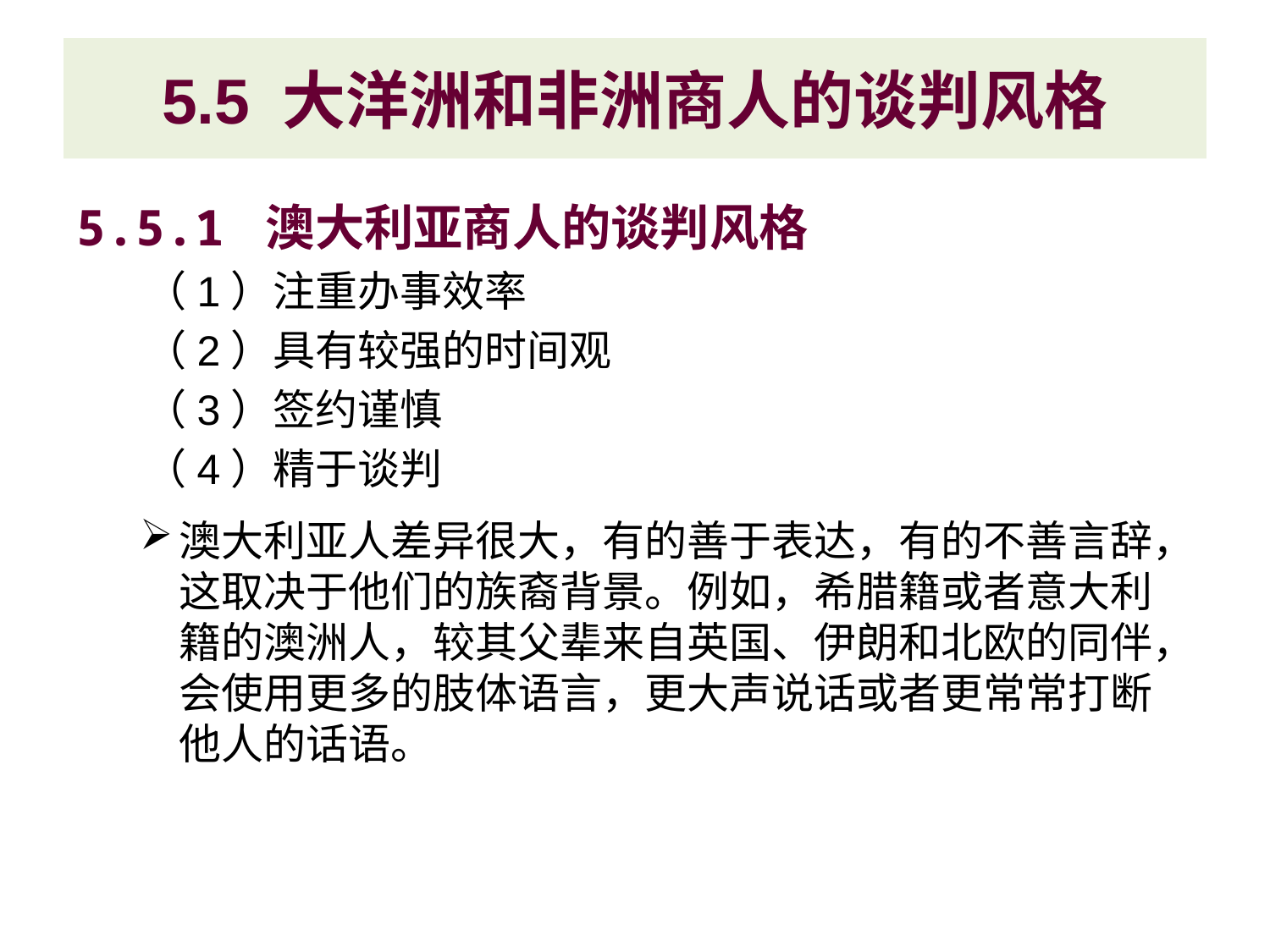

# 5.5 大洋洲和非洲商人的谈判风格
5.5.1 澳大利亚商人的谈判风格
（1）注重办事效率
（2）具有较强的时间观
（3）签约谨慎
（4）精于谈判
澳大利亚人差异很大，有的善于表达，有的不善言辞，这取决于他们的族裔背景。例如，希腊籍或者意大利籍的澳洲人，较其父辈来自英国、伊朗和北欧的同伴，会使用更多的肢体语言，更大声说话或者更常常打断他人的话语。